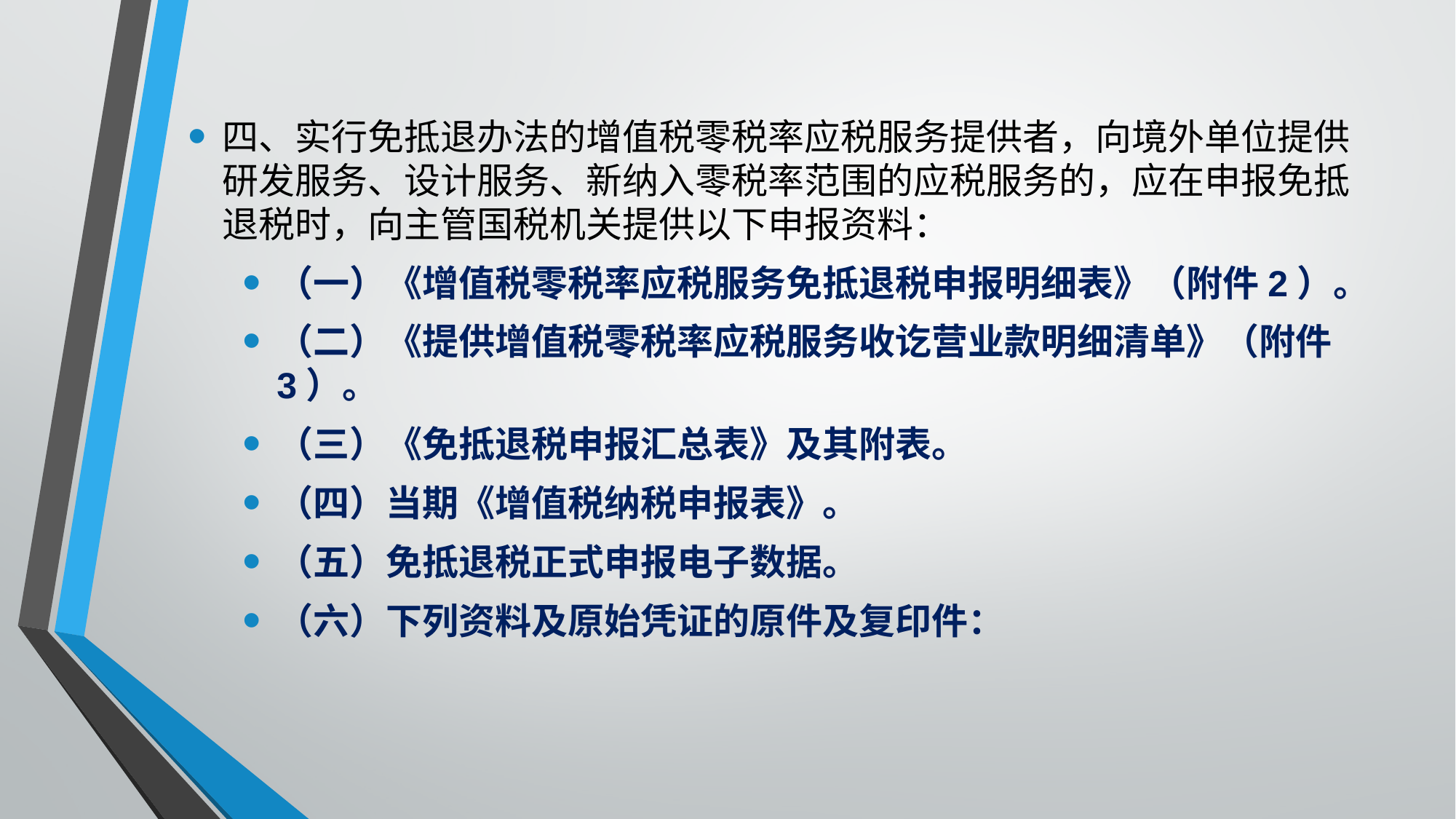

四、实行免抵退办法的增值税零税率应税服务提供者，向境外单位提供研发服务、设计服务、新纳入零税率范围的应税服务的，应在申报免抵退税时，向主管国税机关提供以下申报资料：
（一）《增值税零税率应税服务免抵退税申报明细表》（附件2）。
（二）《提供增值税零税率应税服务收讫营业款明细清单》（附件3）。
（三）《免抵退税申报汇总表》及其附表。
（四）当期《增值税纳税申报表》。
（五）免抵退税正式申报电子数据。
（六）下列资料及原始凭证的原件及复印件：